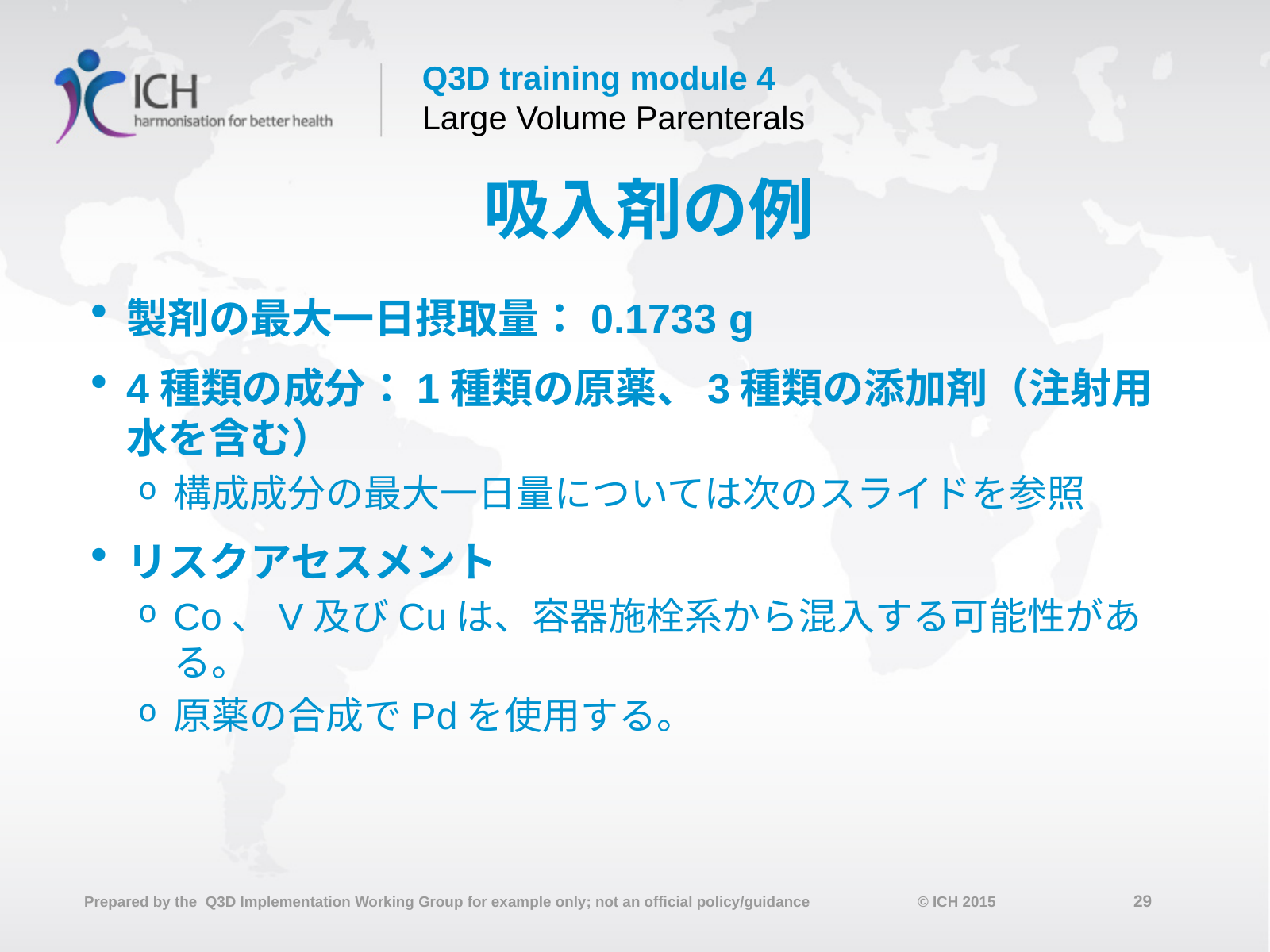

# 吸入剤の例
製剤の最大一日摂取量：0.1733 g
4種類の成分：1種類の原薬、3種類の添加剤（注射用水を含む）
構成成分の最大一日量については次のスライドを参照
リスクアセスメント
Co、V及びCuは、容器施栓系から混入する可能性がある。
原薬の合成でPdを使用する。